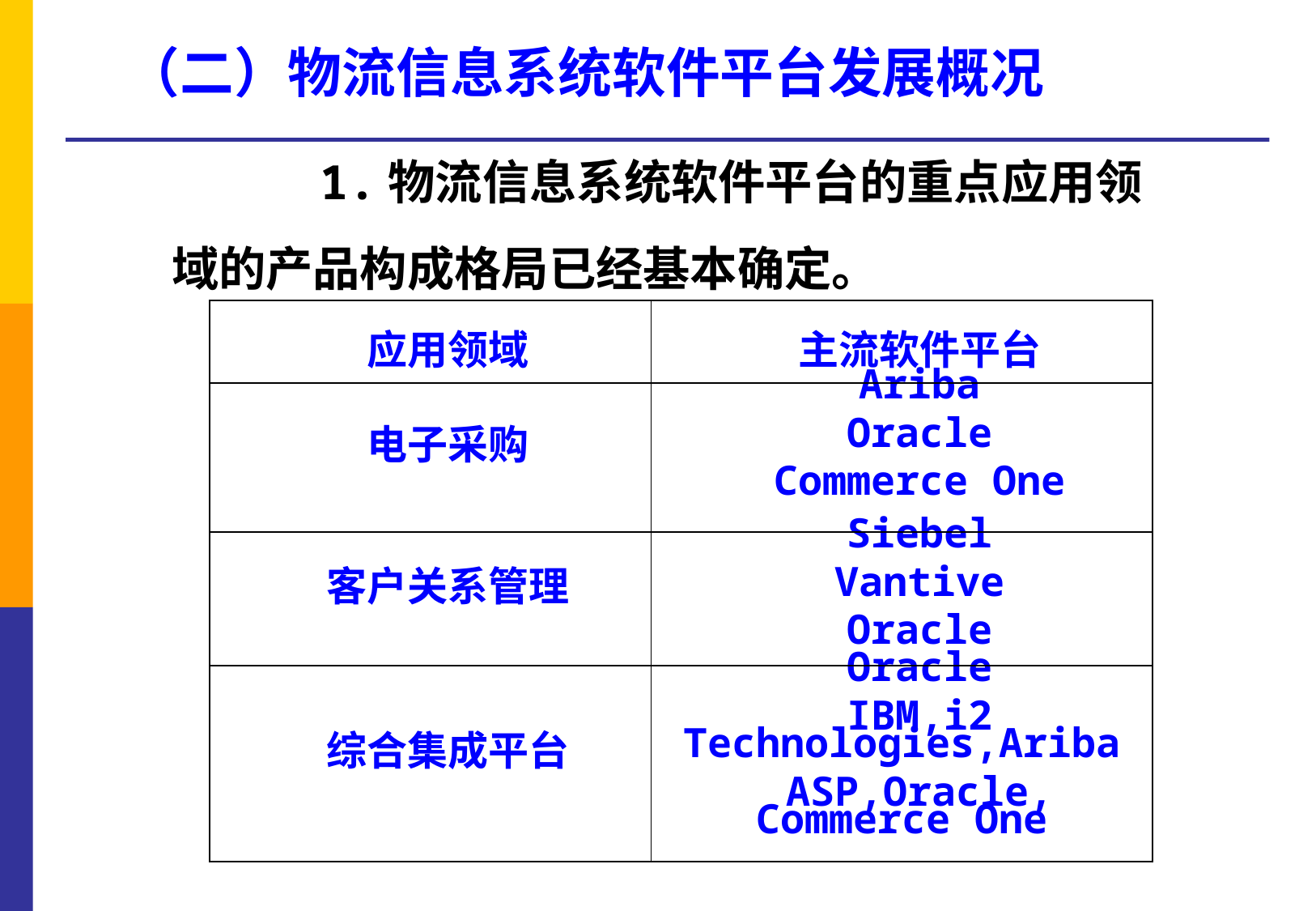

（二）物流信息系统软件平台发展概况
      1.物流信息系统软件平台的重点应用领域的产品构成格局已经基本确定。

| 应用领域 | 主流软件平台 |
| --- | --- |
| 电子采购 | Ariba Oracle Commerce One |
| 客户关系管理 | Siebel Vantive Oracle |
| 综合集成平台 | Oracle IBM,i2 Technologies,Ariba ASP,Oracle, Commerce One |